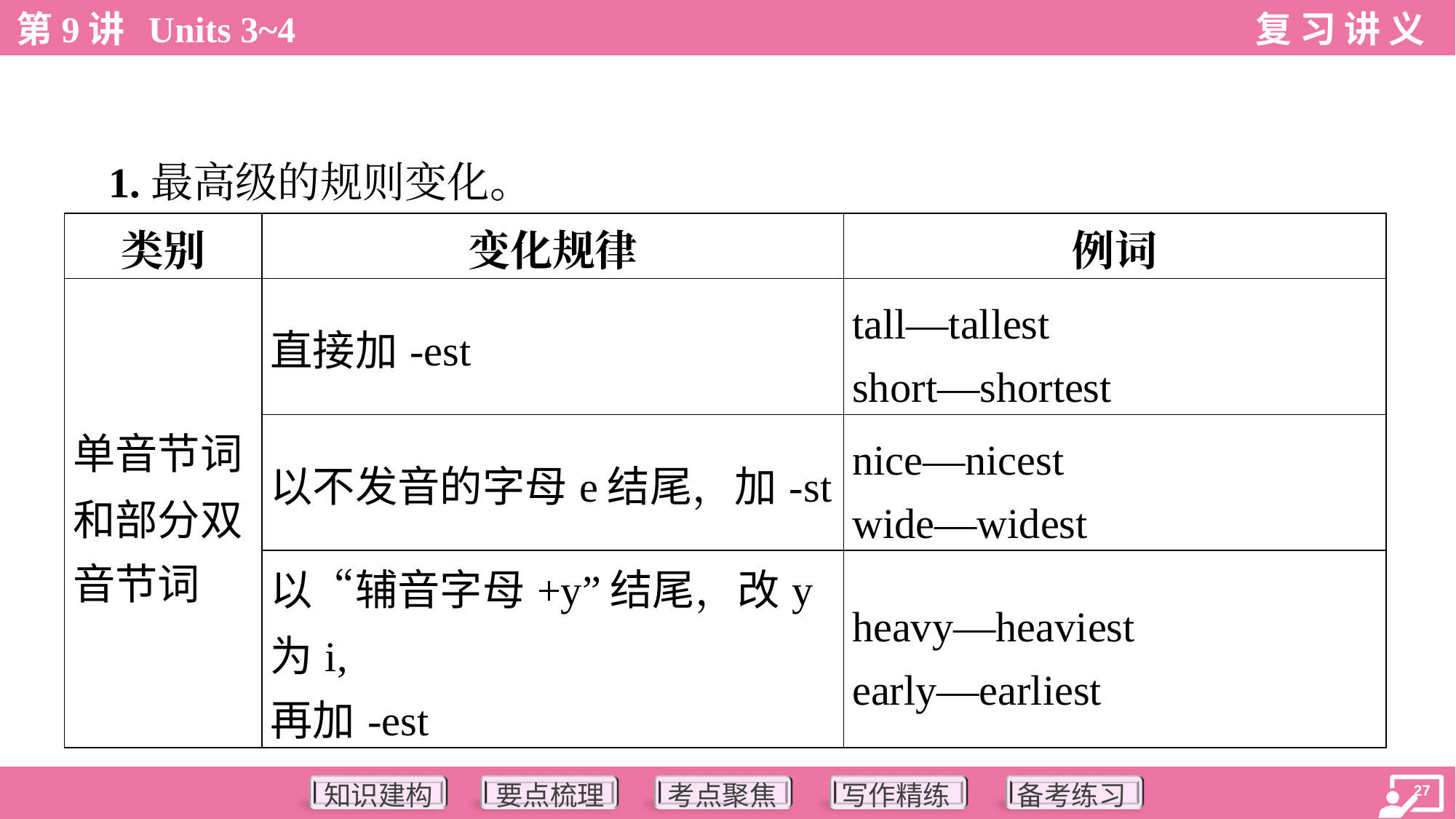

1.最高级的规则变化。
| 类别 | 变化规律 | 例词 |
| --- | --- | --- |
| 单音节词 和部分双 音节词 | 直接加-est | tall—tallest short—shortest |
|  | 以不发音的字母e结尾，加-st | nice—nicest wide—widest |
|  | 以“辅音字母+y”结尾，改y为i, 再加-est | heavy—heaviest early—earliest |